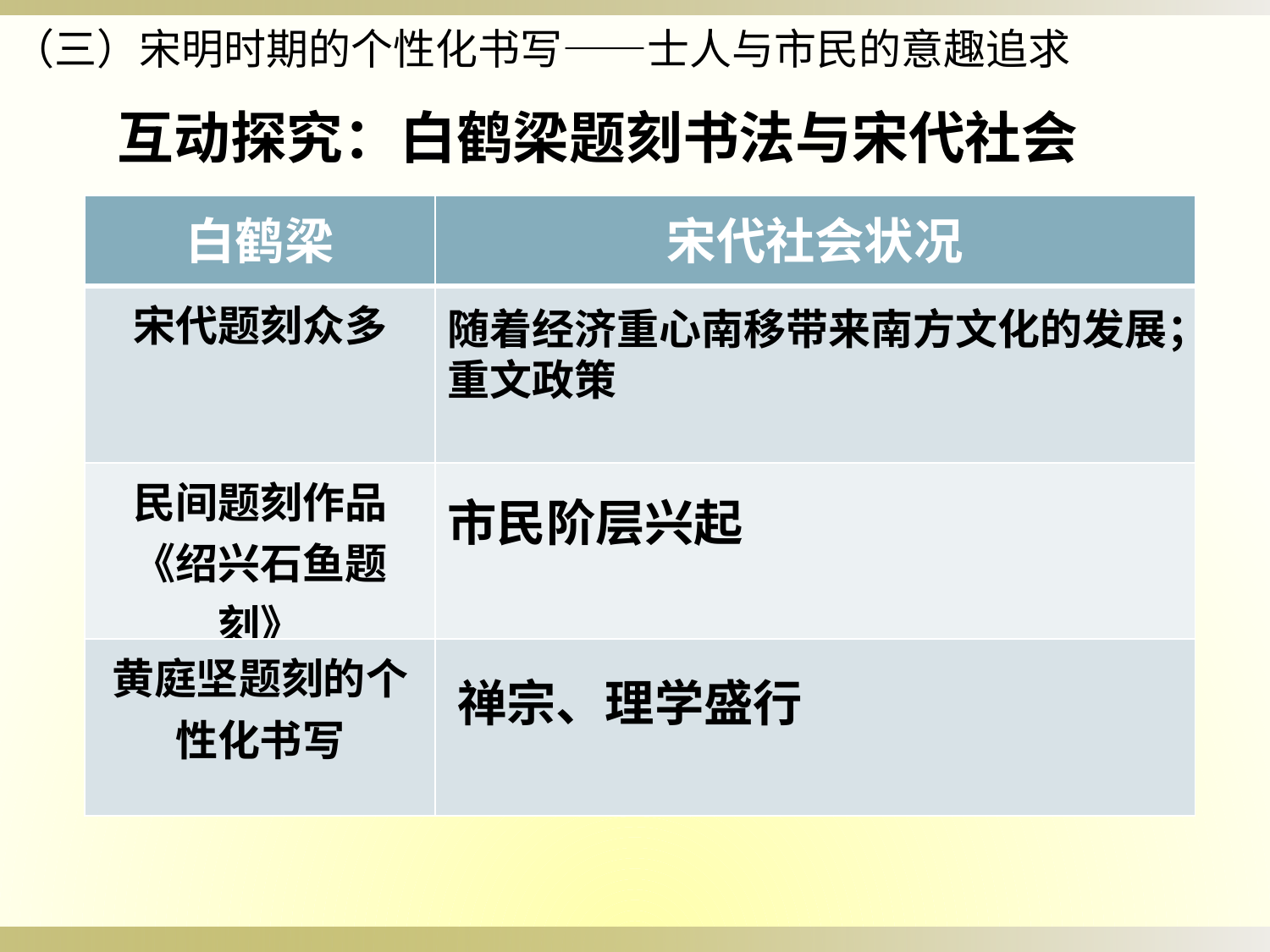

（三）宋明时期的个性化书写——士人与市民的意趣追求

互动探究：白鹤梁题刻书法与宋代社会
| 白鹤梁 | 宋代社会状况 |
| --- | --- |
| 宋代题刻众多 |  |
| 民间题刻作品《绍兴石鱼题刻》 |  |
| 黄庭坚题刻的个性化书写 |  |
随着经济重心南移带来南方文化的发展；重文政策
市民阶层兴起
禅宗、理学盛行